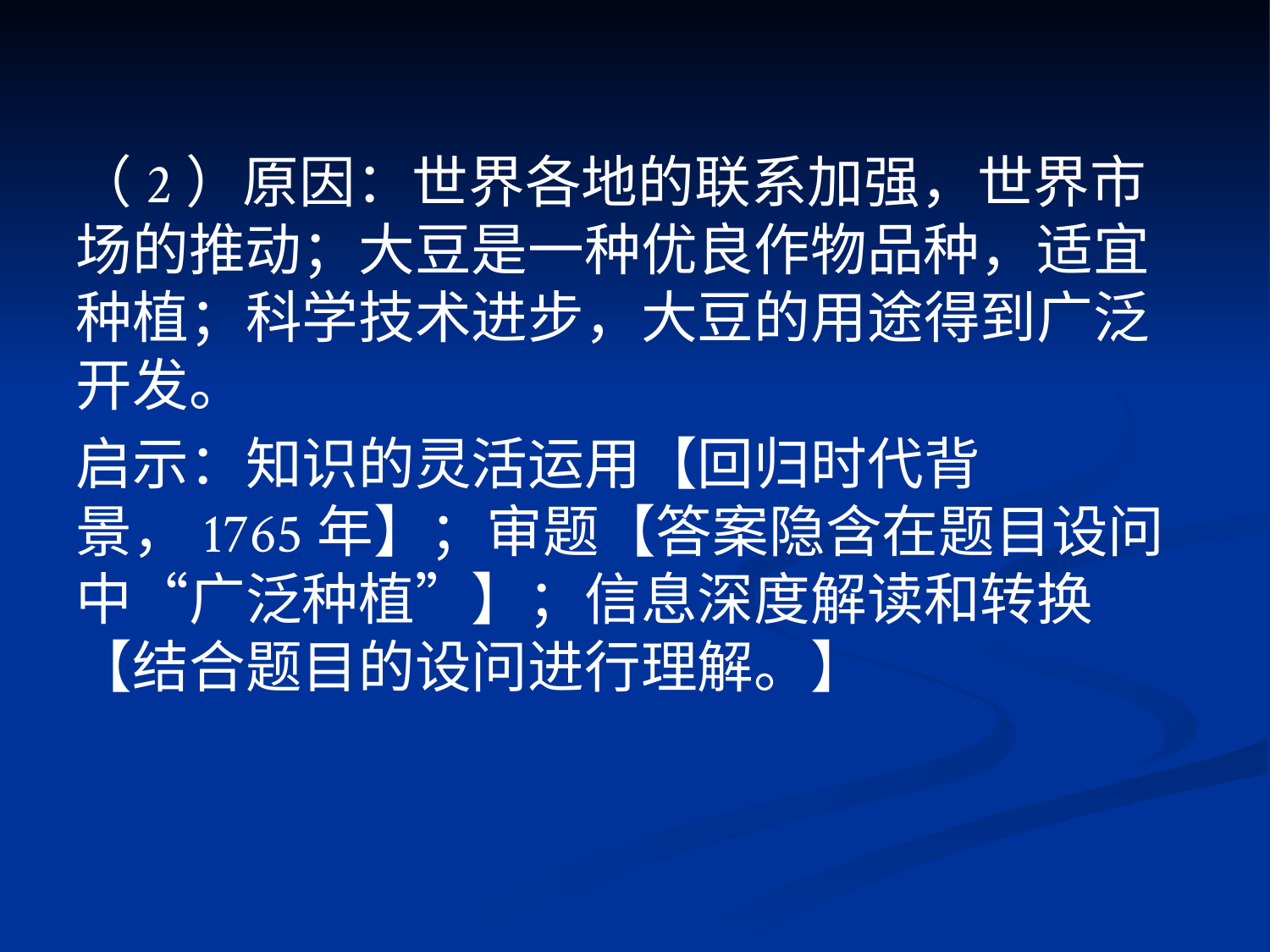

（2）原因：世界各地的联系加强，世界市场的推动；大豆是一种优良作物品种，适宜种植；科学技术进步，大豆的用途得到广泛开发。
启示：知识的灵活运用【回归时代背景，1765年】；审题【答案隐含在题目设问中“广泛种植”】；信息深度解读和转换【结合题目的设问进行理解。】